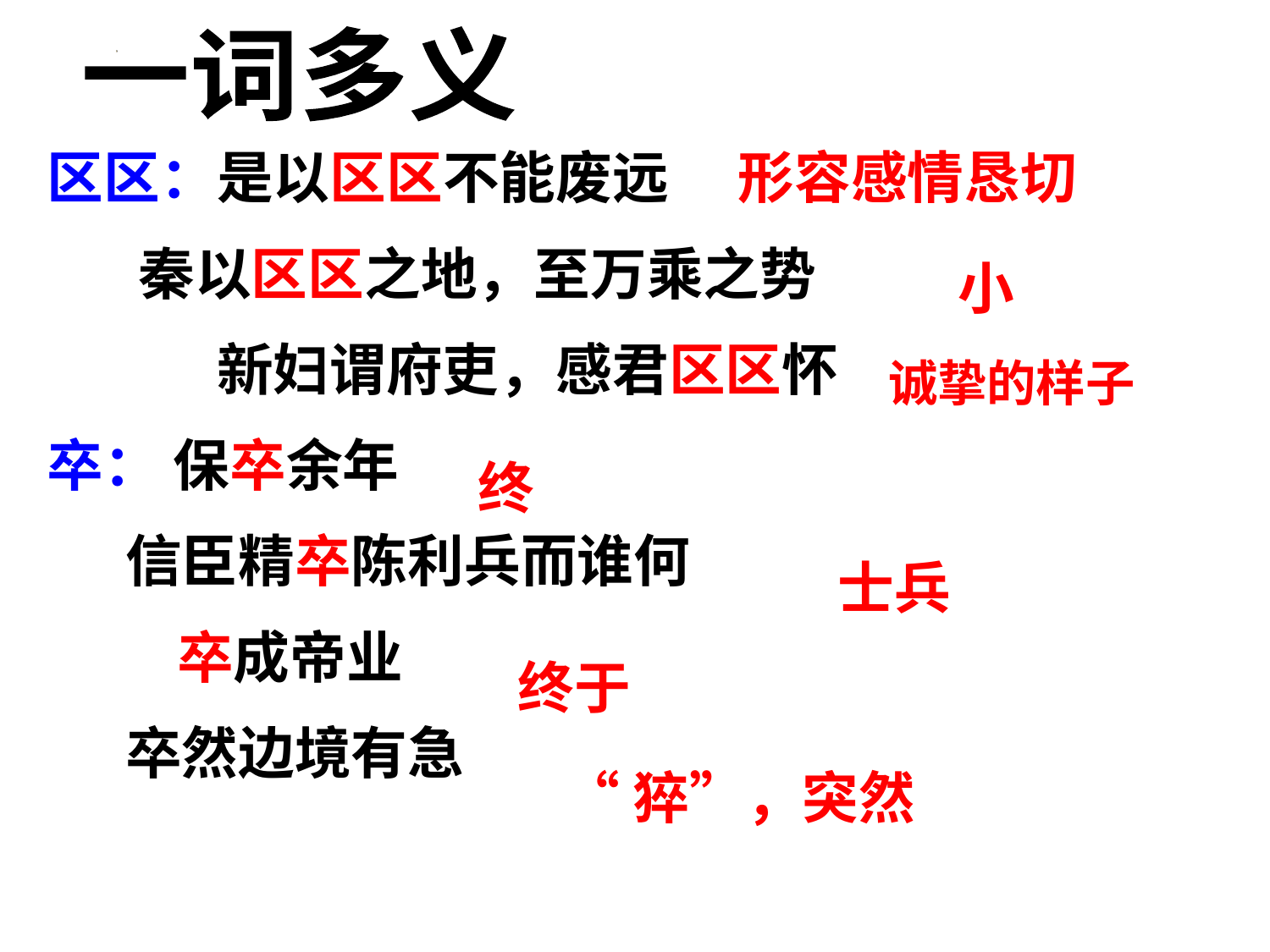

一词多义
区区：是以区区不能废远
      秦以区区之地，至万乘之势
　　　新妇谓府吏，感君区区怀
卒： 保卒余年
     信臣精卒陈利兵而谁何
         卒成帝业
     卒然边境有急
形容感情恳切
小
诚挚的样子
终
士兵
终于
“猝”，突然